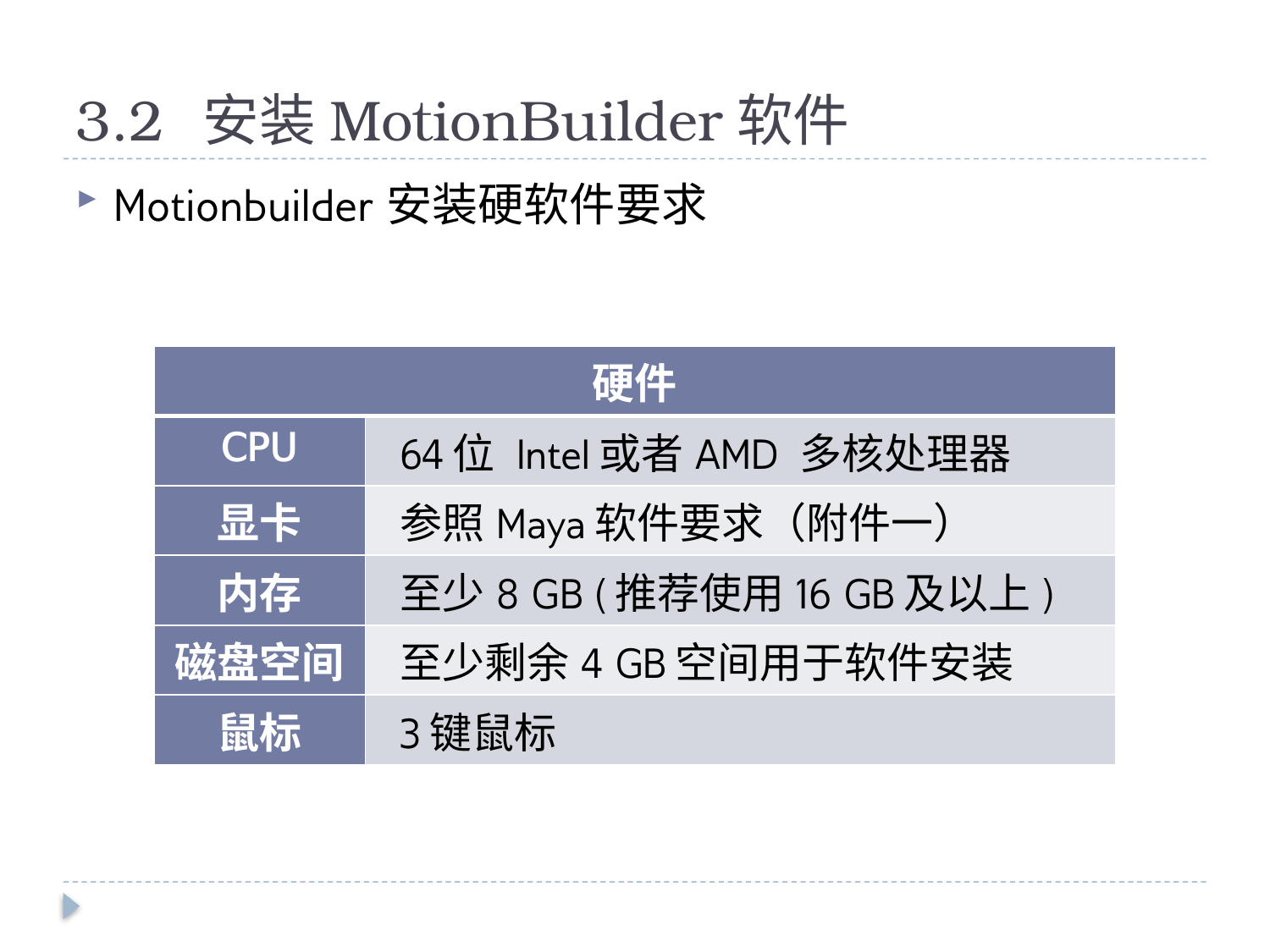

# 3.2	安装MotionBuilder软件
Motionbuilder安装硬软件要求
| 硬件 |  |
| --- | --- |
| CPU | 64位 Intel或者AMD 多核处理器 |
| 显卡 | 参照Maya软件要求（附件一） |
| 内存 | 至少8 GB (推荐使用16 GB及以上) |
| 磁盘空间 | 至少剩余4 GB空间用于软件安装 |
| 鼠标 | 3键鼠标 |